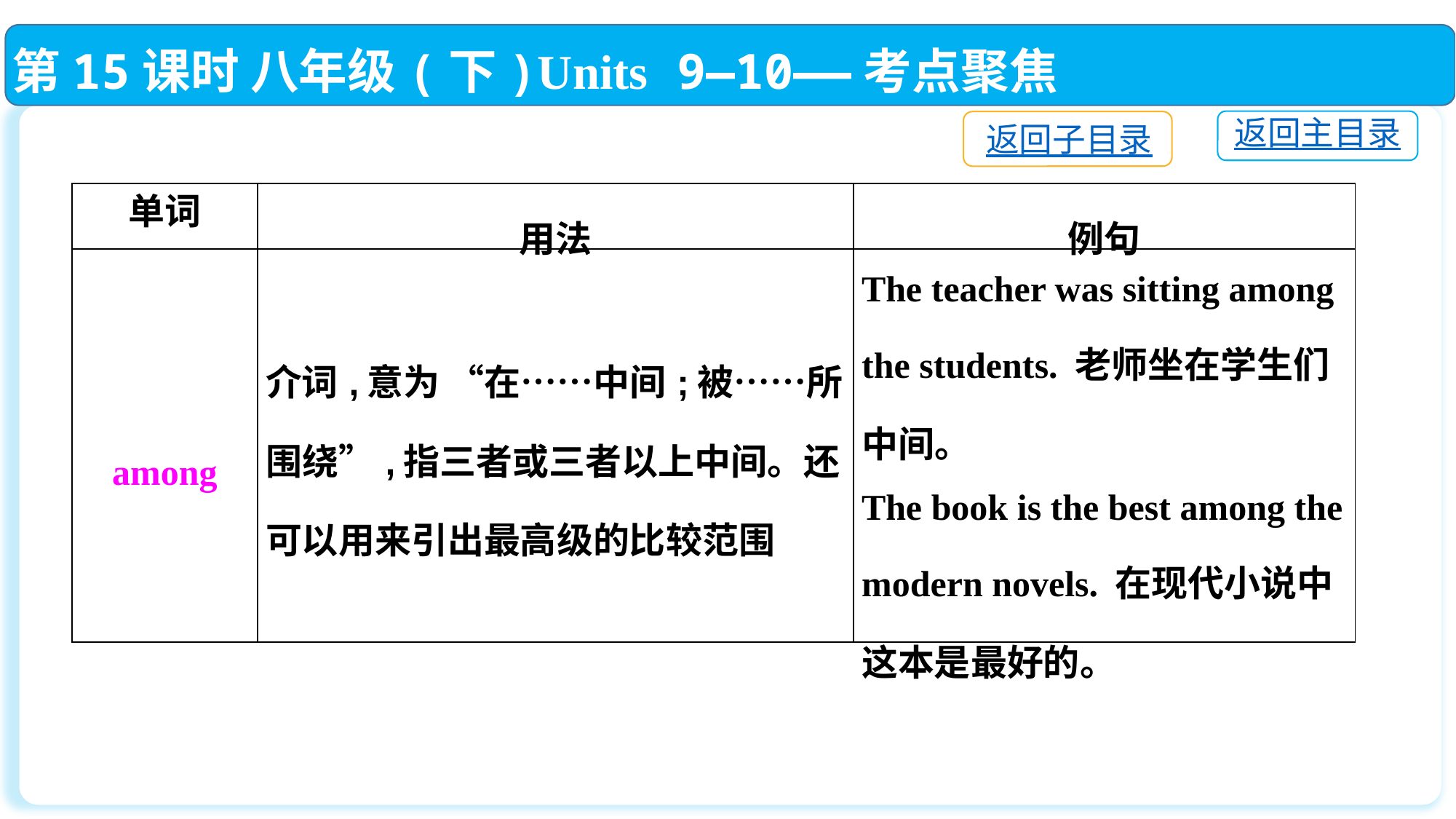

第15课时 八年级(下)Units 9—10——考点聚焦

返回主目录

返回子目录
| 单词 | 用法 | 例句 |
| --- | --- | --- |
| among | 介词,意为 “在……中间;被……所围绕”,指三者或三者以上中间。还可以用来引出最高级的比较范围 | The teacher was sitting among the students. 老师坐在学生们中间。 The book is the best among the modern novels. 在现代小说中这本是最好的。 |